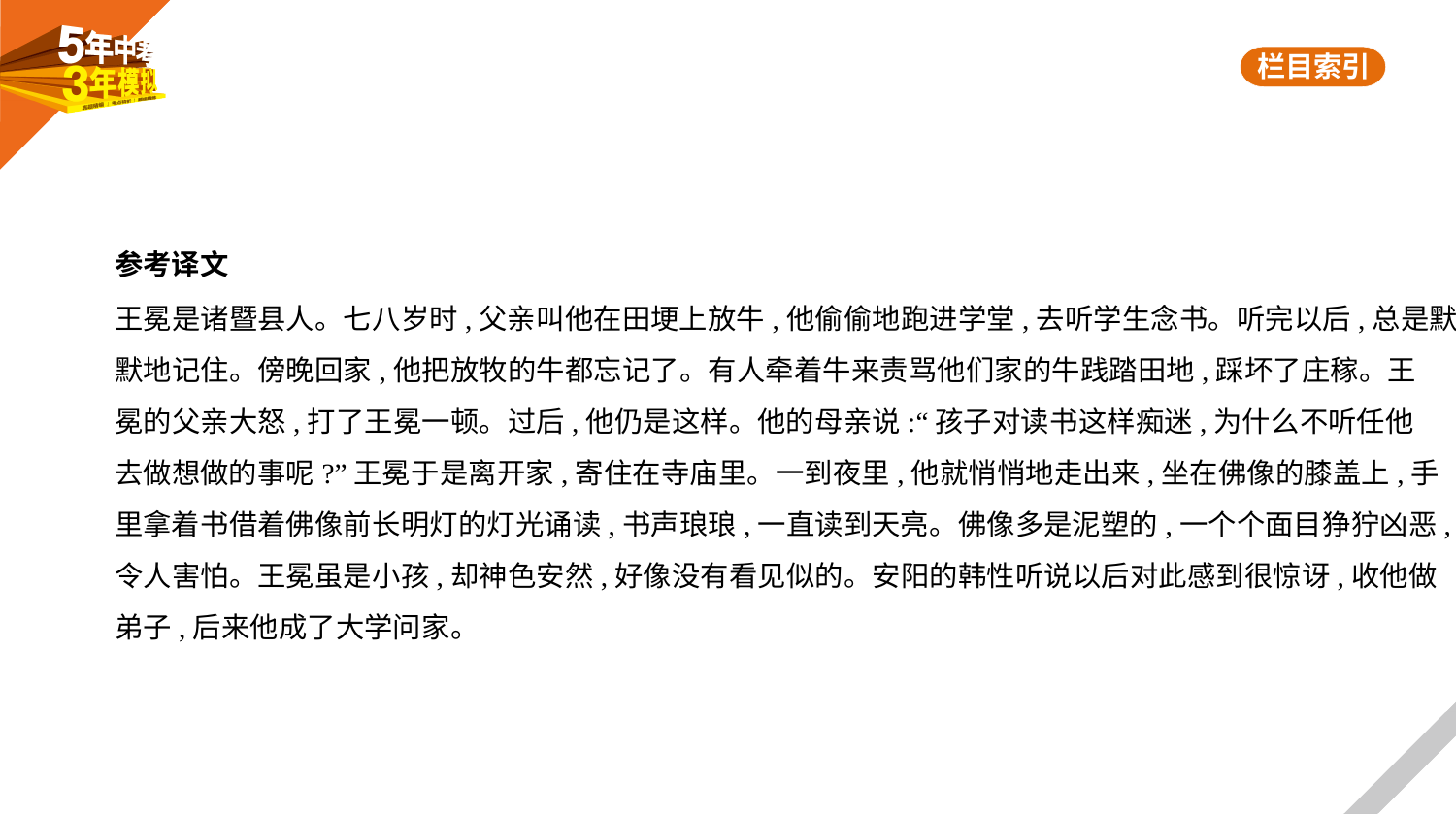

参考译文
王冕是诸暨县人。七八岁时,父亲叫他在田埂上放牛,他偷偷地跑进学堂,去听学生念书。听完以后,总是默
默地记住。傍晚回家,他把放牧的牛都忘记了。有人牵着牛来责骂他们家的牛践踏田地,踩坏了庄稼。王
冕的父亲大怒,打了王冕一顿。过后,他仍是这样。他的母亲说:“孩子对读书这样痴迷,为什么不听任他
去做想做的事呢?”王冕于是离开家,寄住在寺庙里。一到夜里,他就悄悄地走出来,坐在佛像的膝盖上,手
里拿着书借着佛像前长明灯的灯光诵读,书声琅琅,一直读到天亮。佛像多是泥塑的,一个个面目狰狞凶恶,
令人害怕。王冕虽是小孩,却神色安然,好像没有看见似的。安阳的韩性听说以后对此感到很惊讶,收他做
弟子,后来他成了大学问家。